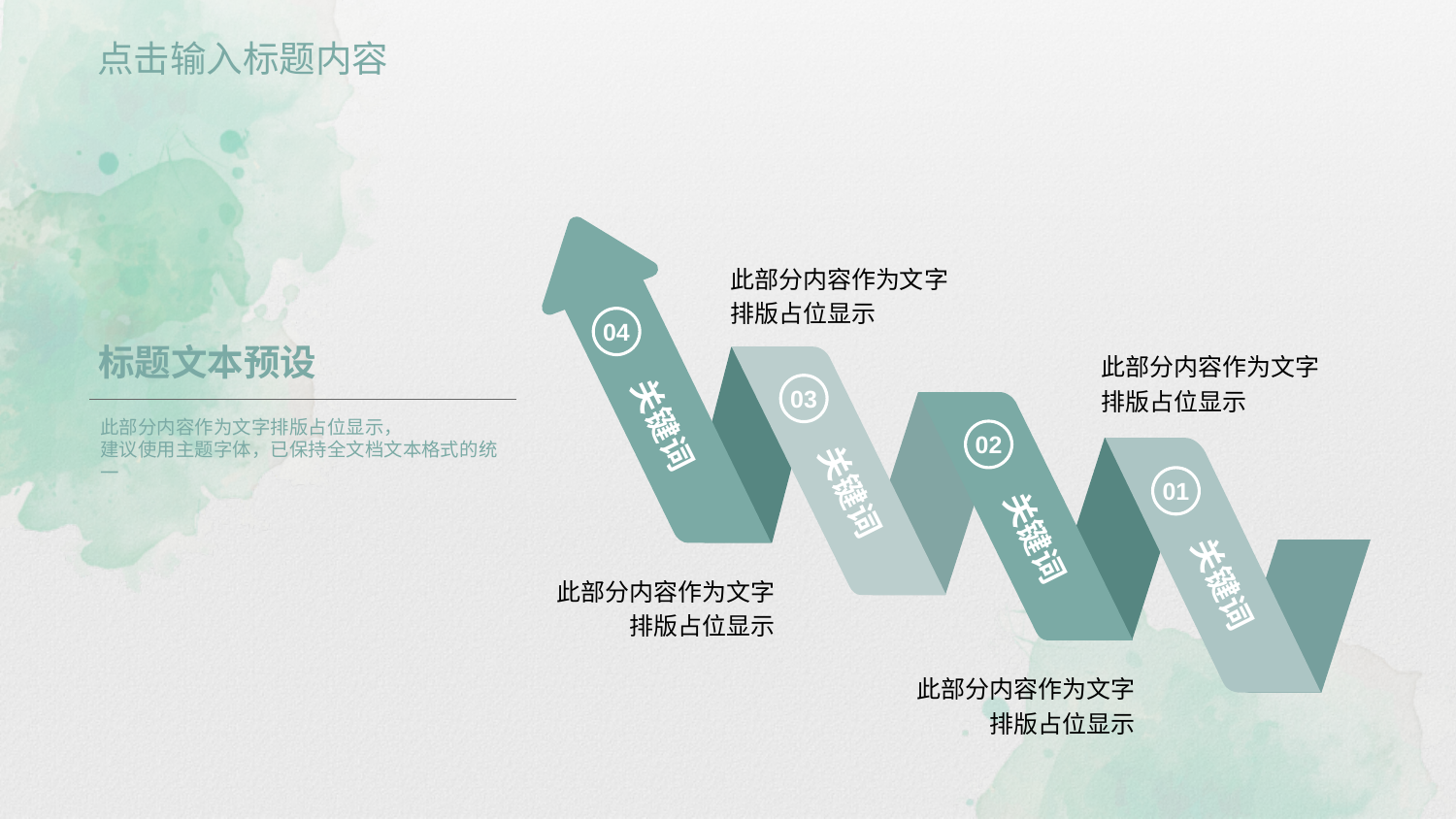

点击输入标题内容

此部分内容作为文字排版占位显示
04
此部分内容作为文字排版占位显示

03

关键词
02

关键词
01
关键词

关键词
此部分内容作为文字排版占位显示
此部分内容作为文字排版占位显示
标题文本预设
此部分内容作为文字排版占位显示，
建议使用主题字体，已保持全文档文本格式的统一